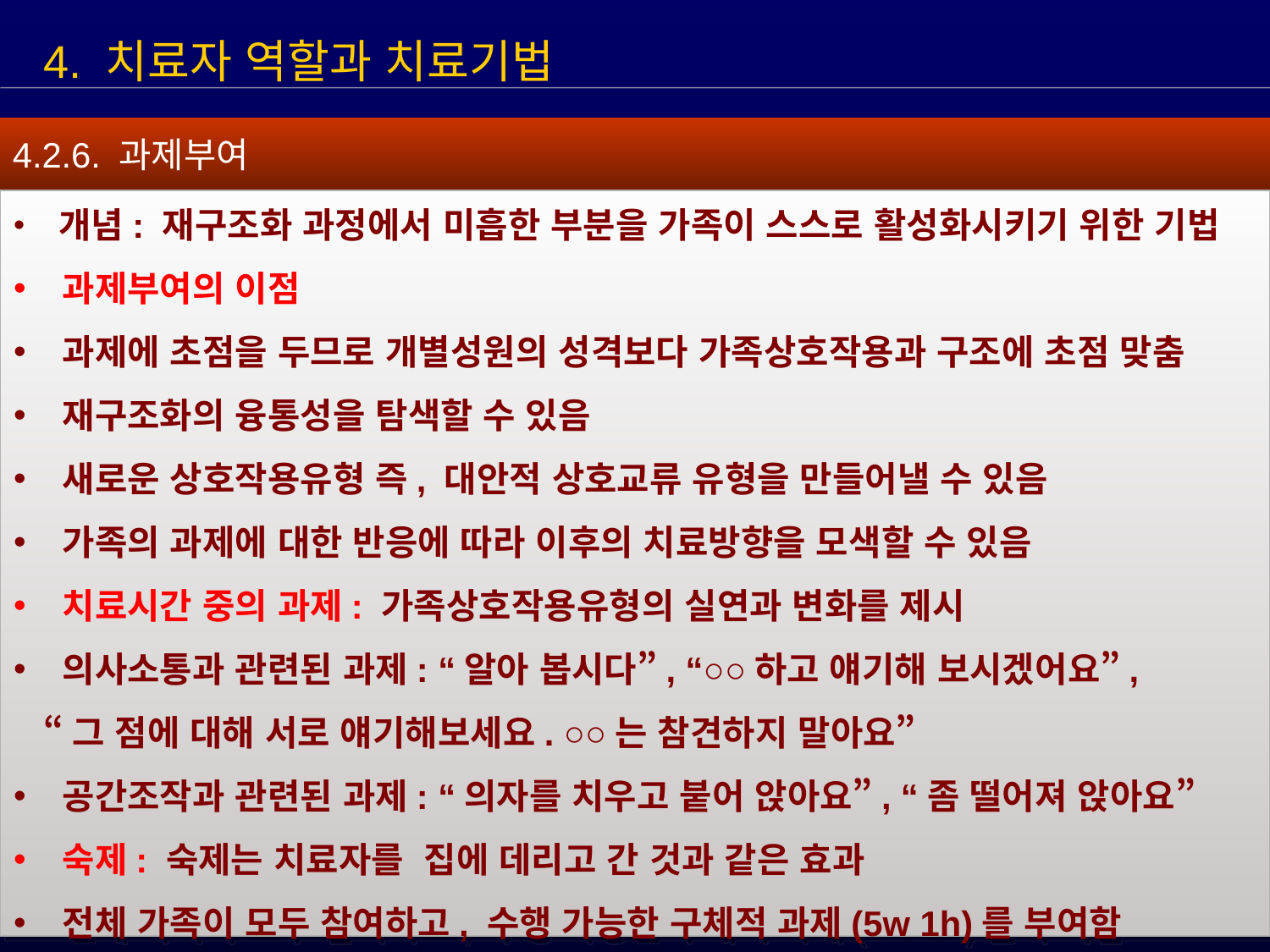

4. 치료자 역할과 치료기법

4.2.6. 과제부여
 개념: 재구조화 과정에서 미흡한 부분을 가족이 스스로 활성화시키기 위한 기법
 과제부여의 이점
 과제에 초점을 두므로 개별성원의 성격보다 가족상호작용과 구조에 초점 맞춤
 재구조화의 융통성을 탐색할 수 있음
 새로운 상호작용유형 즉, 대안적 상호교류 유형을 만들어낼 수 있음
 가족의 과제에 대한 반응에 따라 이후의 치료방향을 모색할 수 있음
 치료시간 중의 과제: 가족상호작용유형의 실연과 변화를 제시
 의사소통과 관련된 과제: “알아 봅시다”, “○○하고 얘기해 보시겠어요”,
   “그 점에 대해 서로 얘기해보세요. ○○는 참견하지 말아요”
 공간조작과 관련된 과제: “의자를 치우고 붙어 앉아요”, “좀 떨어져 앉아요”
 숙제: 숙제는 치료자를  집에 데리고 간 것과 같은 효과
 전체 가족이 모두 참여하고, 수행 가능한 구체적 과제(5w 1h)를 부여함